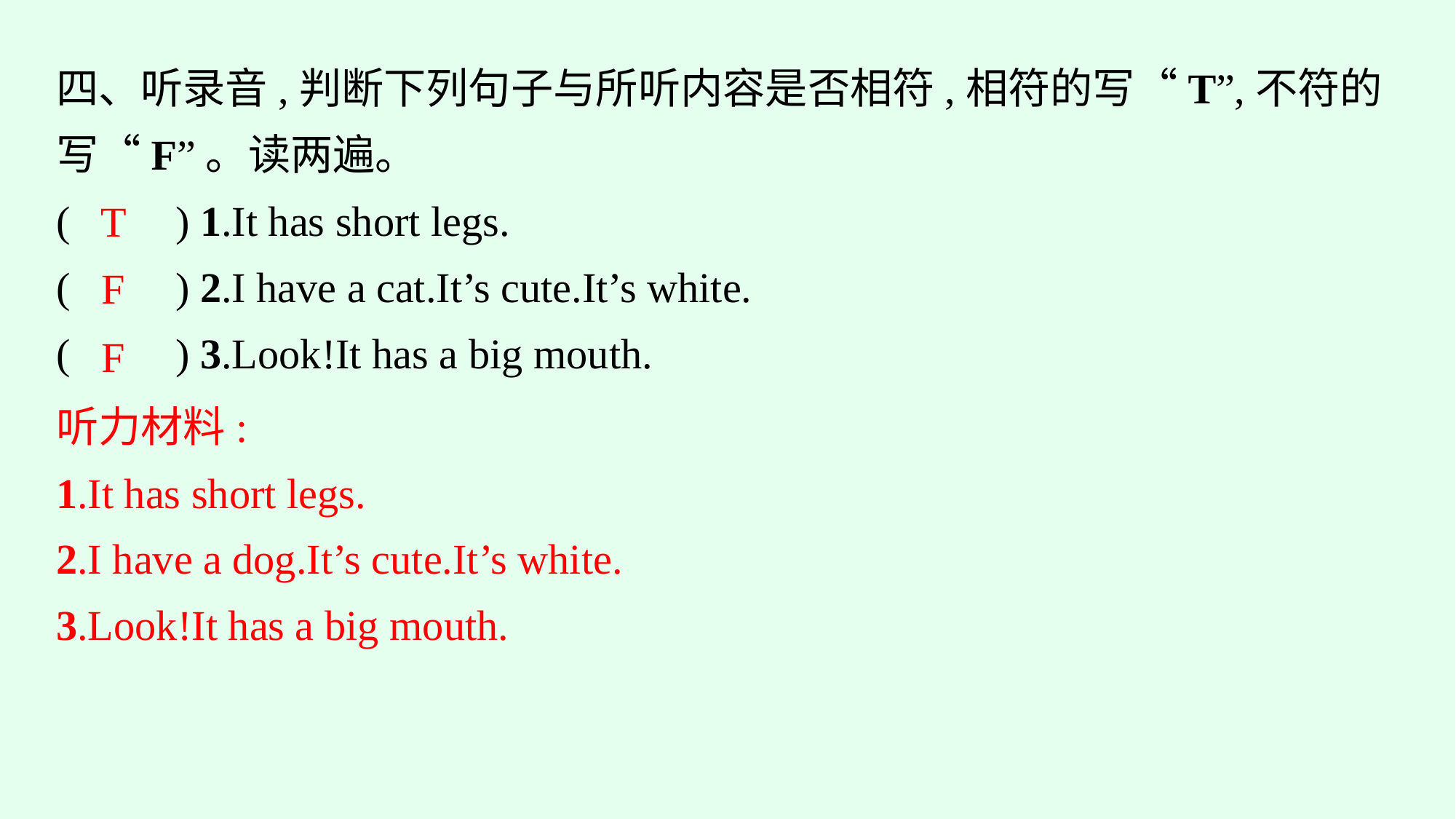

四、听录音,判断下列句子与所听内容是否相符,相符的写“T”,不符的写“F”。读两遍。
(　　) 1.It has short legs.
(　　) 2.I have a cat.It’s cute.It’s white.
(　　) 3.Look!It has a big mouth.
T
F
F
听力材料:
1.It has short legs.
2.I have a dog.It’s cute.It’s white.
3.Look!It has a big mouth.